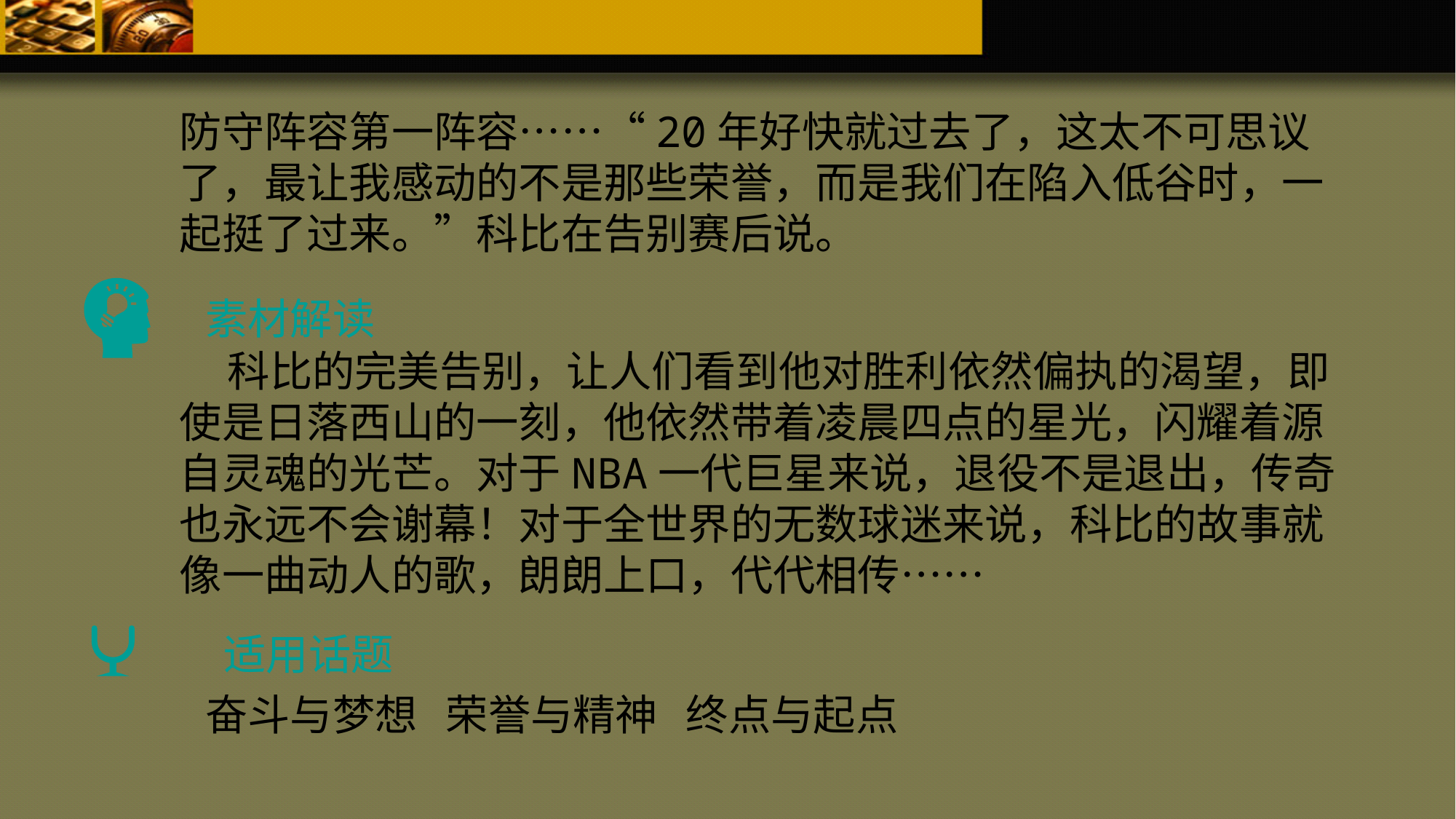

防守阵容第一阵容……“20年好快就过去了，这太不可思议了，最让我感动的不是那些荣誉，而是我们在陷入低谷时，一起挺了过来。”科比在告别赛后说。

素材解读
    科比的完美告别，让人们看到他对胜利依然偏执的渴望，即使是日落西山的一刻，他依然带着凌晨四点的星光，闪耀着源自灵魂的光芒。对于NBA一代巨星来说，退役不是退出，传奇也永远不会谢幕！对于全世界的无数球迷来说，科比的故事就像一曲动人的歌，朗朗上口，代代相传……
适用话题

奋斗与梦想   荣誉与精神   终点与起点